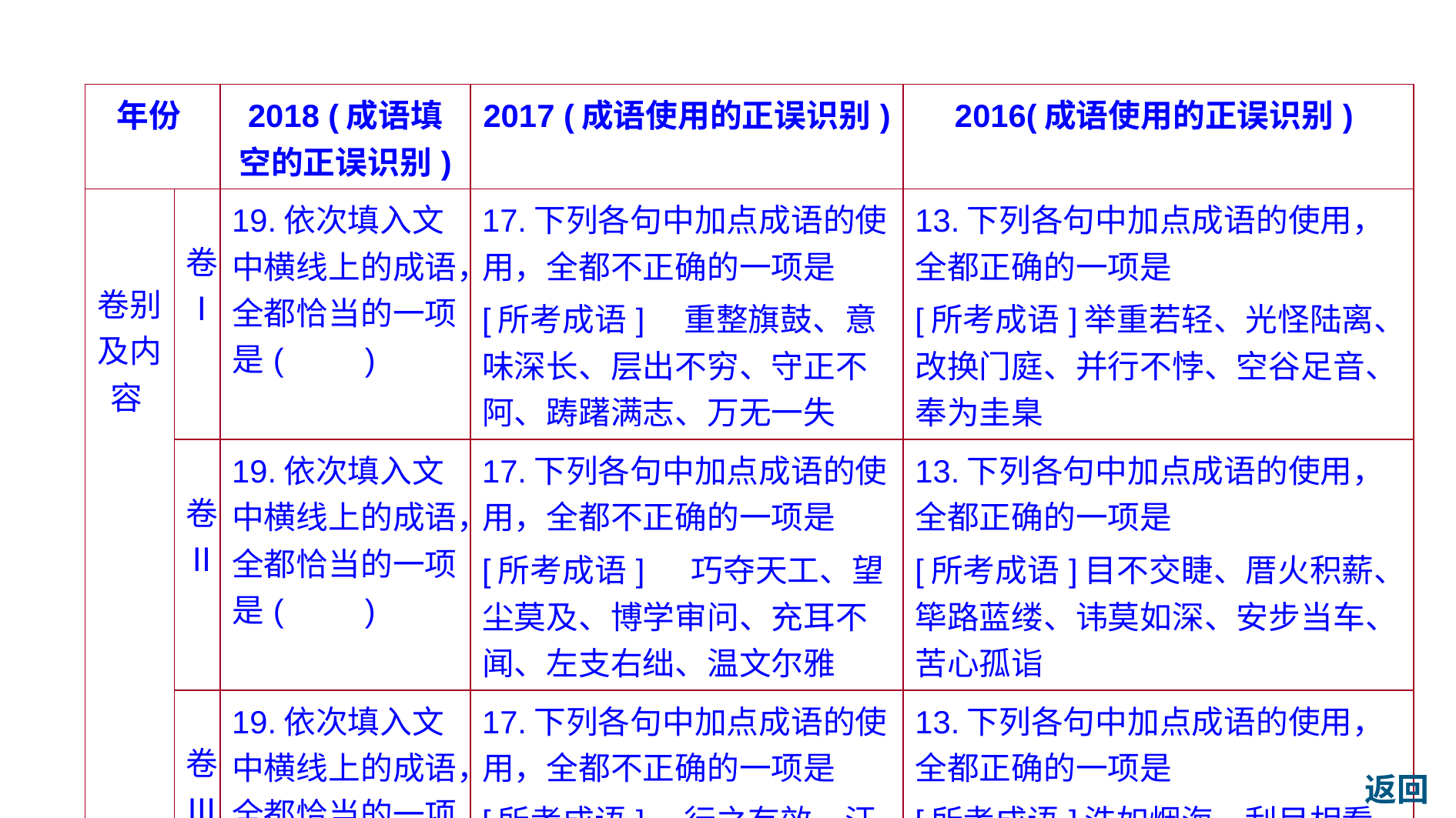

| 年份 |  | 2018 (成语填空的正误识别) | 2017 (成语使用的正误识别) | 2016(成语使用的正误识别) |
| --- | --- | --- | --- | --- |
| 卷别及内容 | 卷Ⅰ | 19.依次填入文中横线上的成语，全都恰当的一项是(　　) | 17.下列各句中加点成语的使用，全都不正确的一项是 [所考成语]　重整旗鼓、意味深长、层出不穷、守正不阿、踌躇满志、万无一失 | 13.下列各句中加点成语的使用，全都正确的一项是 [所考成语]举重若轻、光怪陆离、改换门庭、并行不悖、空谷足音、奉为圭臬 |
|  | 卷Ⅱ | 19.依次填入文中横线上的成语，全都恰当的一项是(　　) | 17.下列各句中加点成语的使用，全都不正确的一项是 [所考成语]　 巧夺天工、望尘莫及、博学审问、充耳不闻、左支右绌、温文尔雅 | 13.下列各句中加点成语的使用，全都正确的一项是 [所考成语]目不交睫、厝火积薪、筚路蓝缕、讳莫如深、安步当车、苦心孤诣 |
|  | 卷Ⅲ | 19.依次填入文中横线上的成语，全都恰当的一项是(　　) | 17.下列各句中加点成语的使用，全都不正确的一项是 [所考成语]　行之有效、汗牛充栋、等而下之、乐不思蜀、滥竽充数、滔滔不绝 | 13.下列各句中加点成语的使用，全都正确的一项是 [所考成语]浩如烟海、刮目相看、一言九鼎、按图索骥、笔走龙蛇、涣然冰释 |
返回